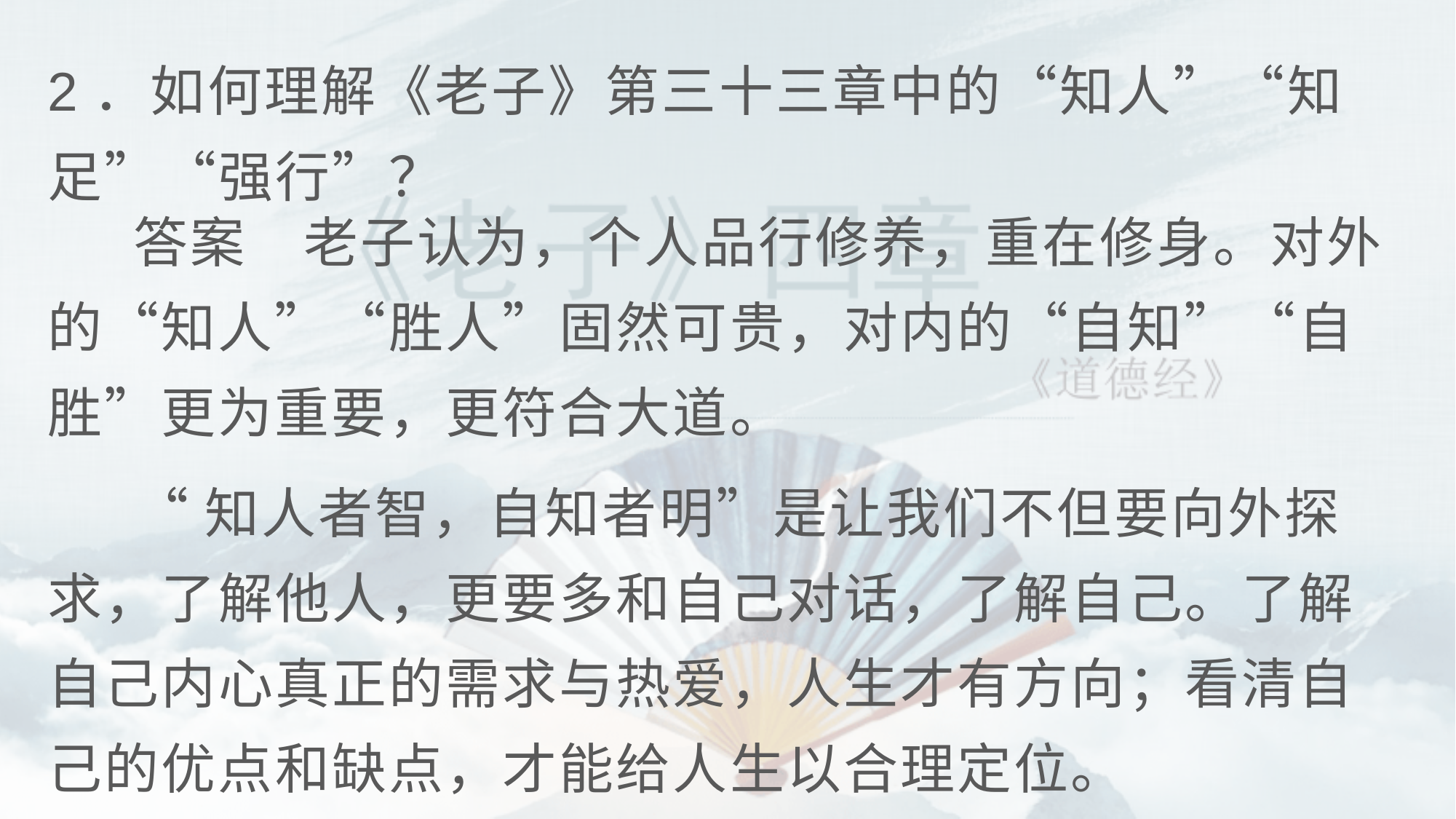

2．如何理解《老子》第三十三章中的“知人”“知足”“强行”？

     答案　老子认为，个人品行修养，重在修身。对外的“知人”“胜人”固然可贵，对内的“自知”“自胜”更为重要，更符合大道。
      “知人者智，自知者明”是让我们不但要向外探求，了解他人，更要多和自己对话，了解自己。了解自己内心真正的需求与热爱，人生才有方向；看清自己的优点和缺点，才能给人生以合理定位。